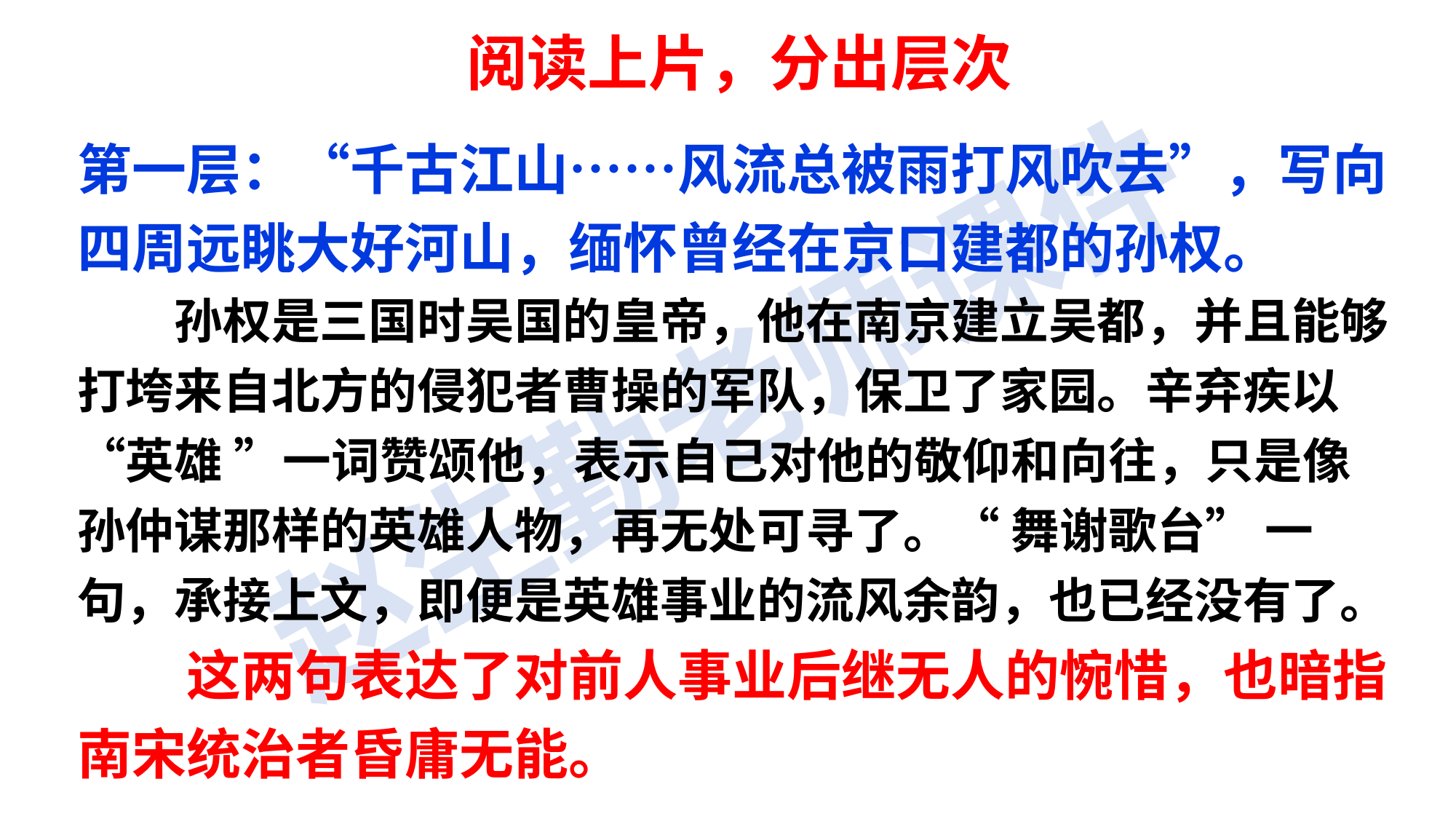

阅读上片，分出层次
第一层：“千古江山……风流总被雨打风吹去”，写向四周远眺大好河山，缅怀曾经在京口建都的孙权。
　　孙权是三国时吴国的皇帝，他在南京建立吴都，并且能够打垮来自北方的侵犯者曹操的军队，保卫了家园。辛弃疾以 “英雄 ”一词赞颂他，表示自己对他的敬仰和向往，只是像孙仲谋那样的英雄人物，再无处可寻了。“ 舞谢歌台” 一句，承接上文，即便是英雄事业的流风余韵，也已经没有了。
　　这两句表达了对前人事业后继无人的惋惜，也暗指南宋统治者昏庸无能。